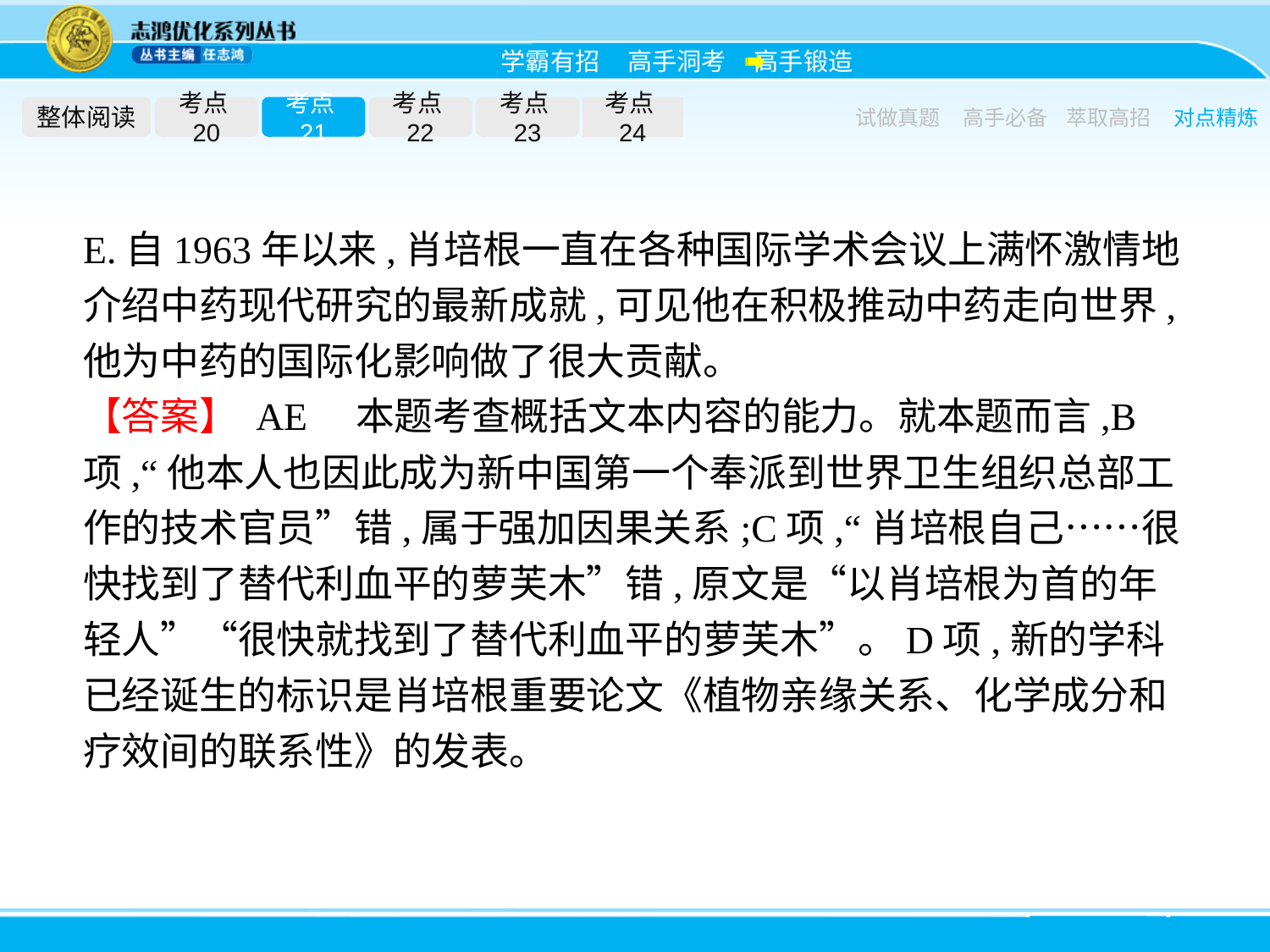

整体阅读
考点20
考点21
考点22
考点23
考点24
试做真题
高手必备
萃取高招
对点精炼
E.自1963年以来,肖培根一直在各种国际学术会议上满怀激情地介绍中药现代研究的最新成就,可见他在积极推动中药走向世界,他为中药的国际化影响做了很大贡献。
【答案】 AE　本题考查概括文本内容的能力。就本题而言,B项,“他本人也因此成为新中国第一个奉派到世界卫生组织总部工作的技术官员”错,属于强加因果关系;C项,“肖培根自己……很快找到了替代利血平的萝芙木”错,原文是“以肖培根为首的年轻人”“很快就找到了替代利血平的萝芙木”。D项,新的学科已经诞生的标识是肖培根重要论文《植物亲缘关系、化学成分和疗效间的联系性》的发表。